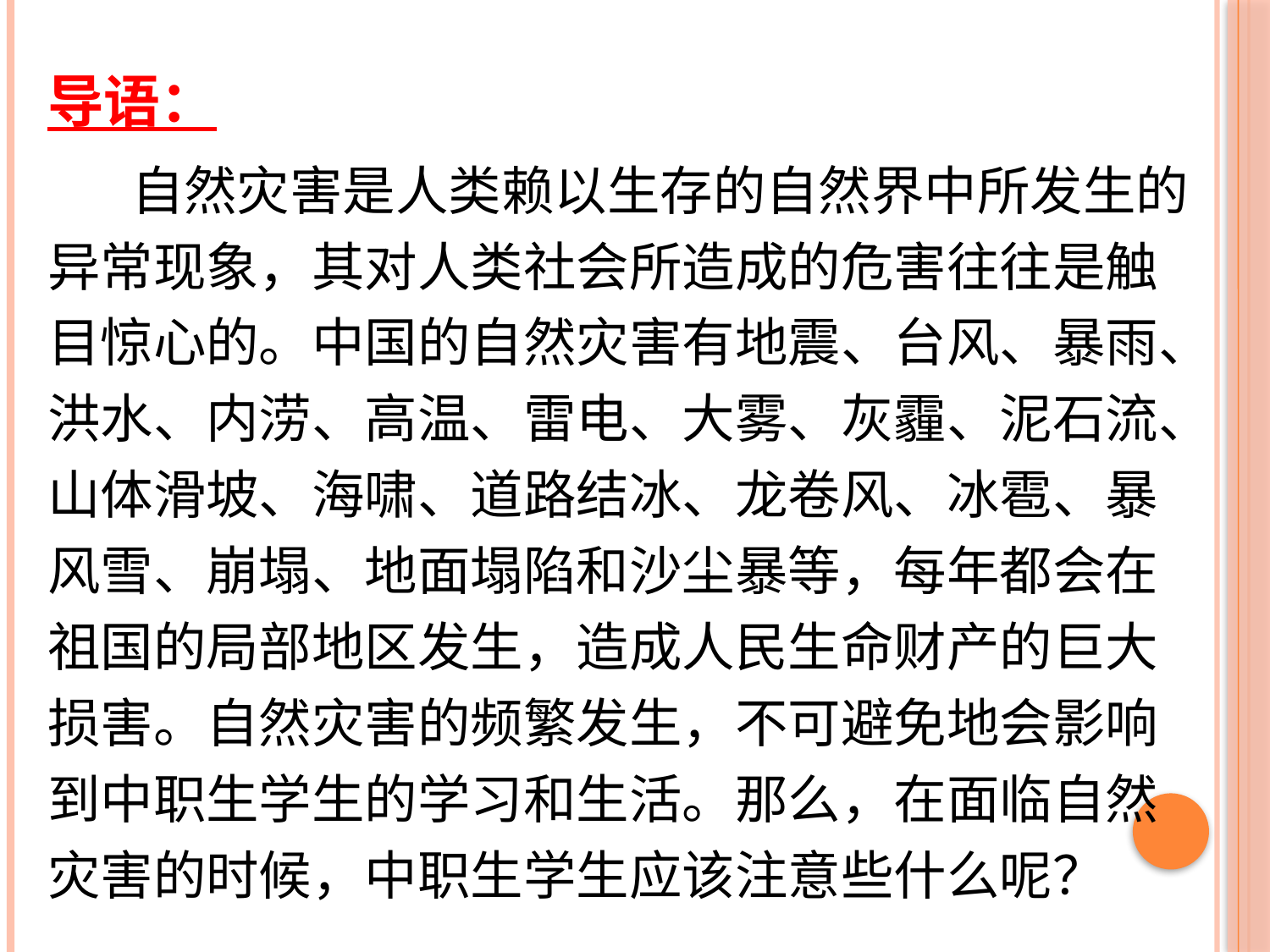

导语：
      自然灾害是人类赖以生存的自然界中所发生的异常现象，其对人类社会所造成的危害往往是触目惊心的。中国的自然灾害有地震、台风、暴雨、洪水、内涝、高温、雷电、大雾、灰霾、泥石流、山体滑坡、海啸、道路结冰、龙卷风、冰雹、暴风雪、崩塌、地面塌陷和沙尘暴等，每年都会在祖国的局部地区发生，造成人民生命财产的巨大损害。自然灾害的频繁发生，不可避免地会影响到中职生学生的学习和生活。那么，在面临自然灾害的时候，中职生学生应该注意些什么呢？